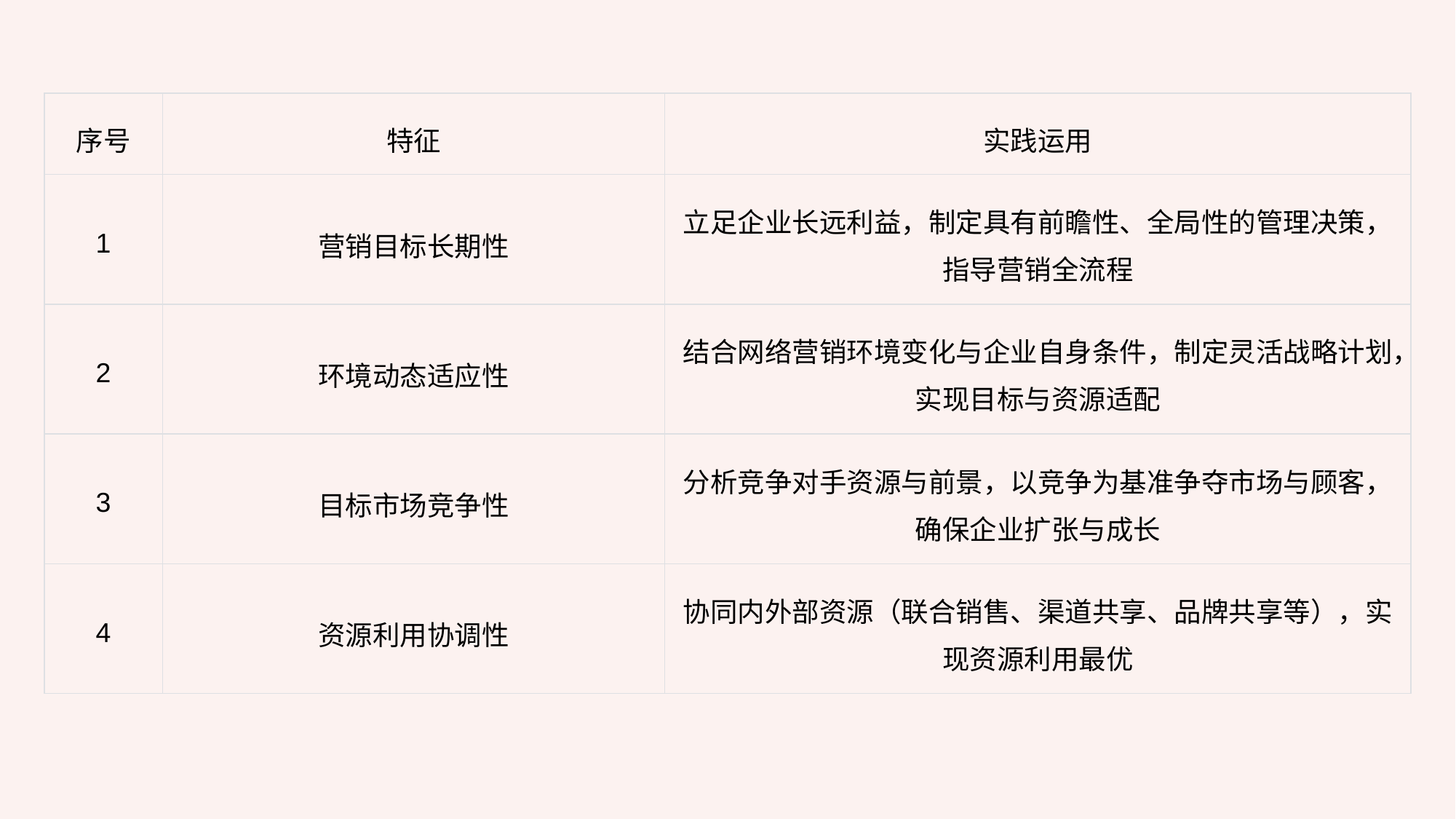

| 序号 | 特征 | 实践运用 |
| --- | --- | --- |
| 1 | 营销目标长期性 | 立足企业长远利益，制定具有前瞻性、全局性的管理决策，指导营销全流程 |
| 2 | 环境动态适应性 | 结合网络营销环境变化与企业自身条件，制定灵活战略计划，实现目标与资源适配 |
| 3 | 目标市场竞争性 | 分析竞争对手资源与前景，以竞争为基准争夺市场与顾客，确保企业扩张与成长 |
| 4 | 资源利用协调性 | 协同内外部资源（联合销售、渠道共享、品牌共享等），实现资源利用最优 |